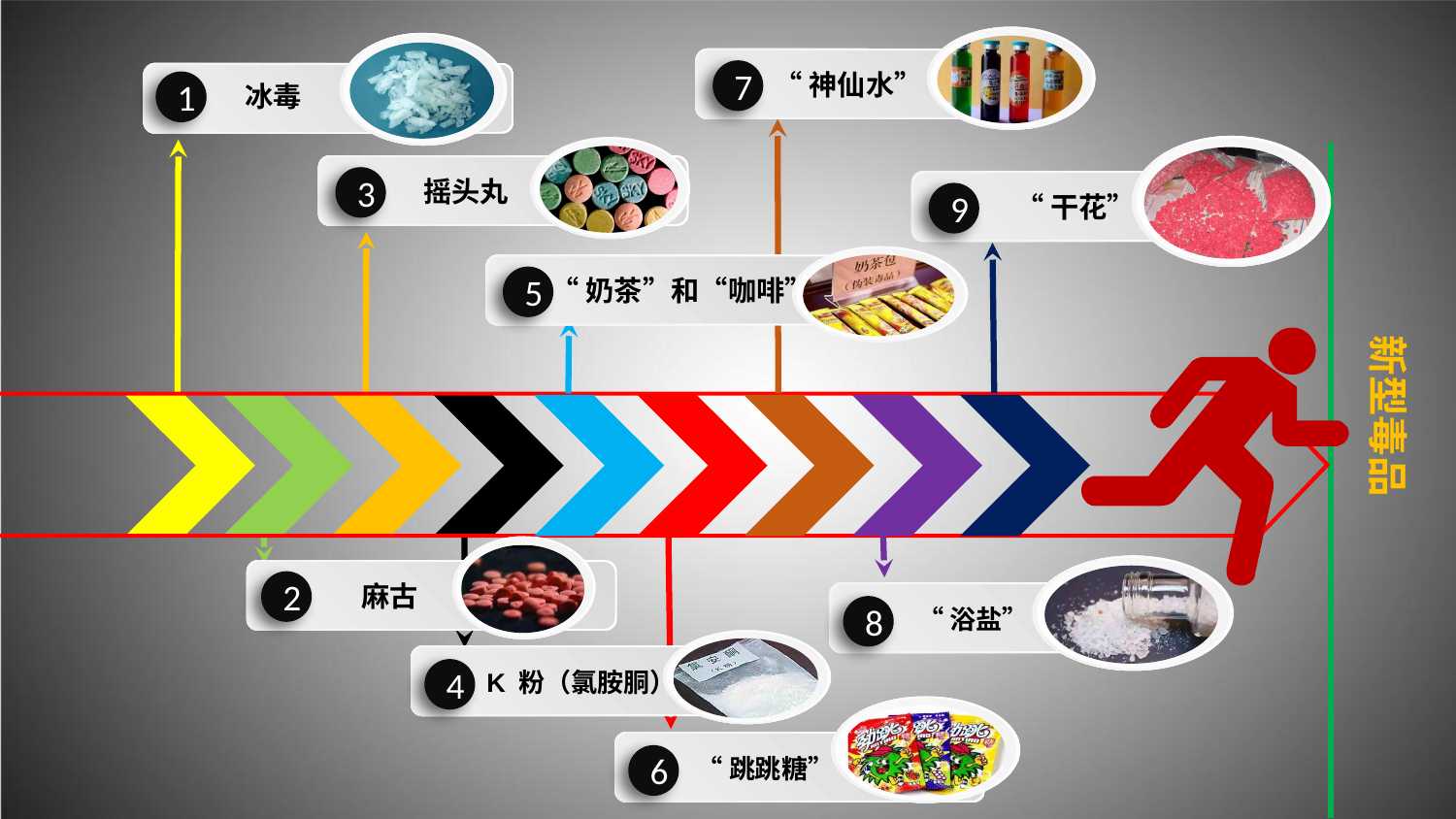

7
“神仙水”

1
冰毒

3
摇头丸

9
“干花”

5
“奶茶”和“咖啡”
新型毒品

2
麻古

8
“浴盐”

4
K 粉（氯胺胴）

6
“跳跳糖”